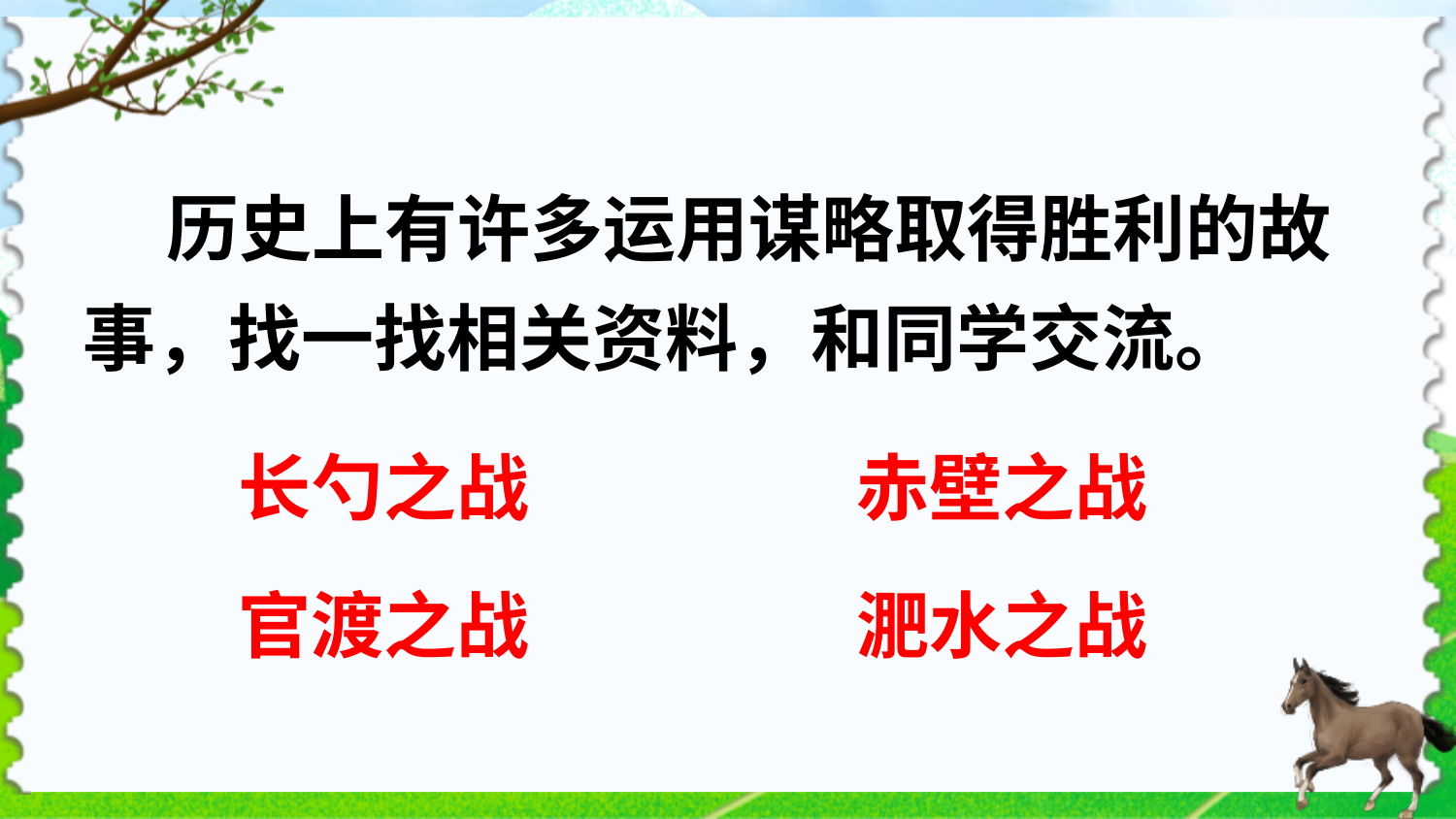

历史上有许多运用谋略取得胜利的故事，找一找相关资料，和同学交流。
长勺之战
赤壁之战
官渡之战
淝水之战